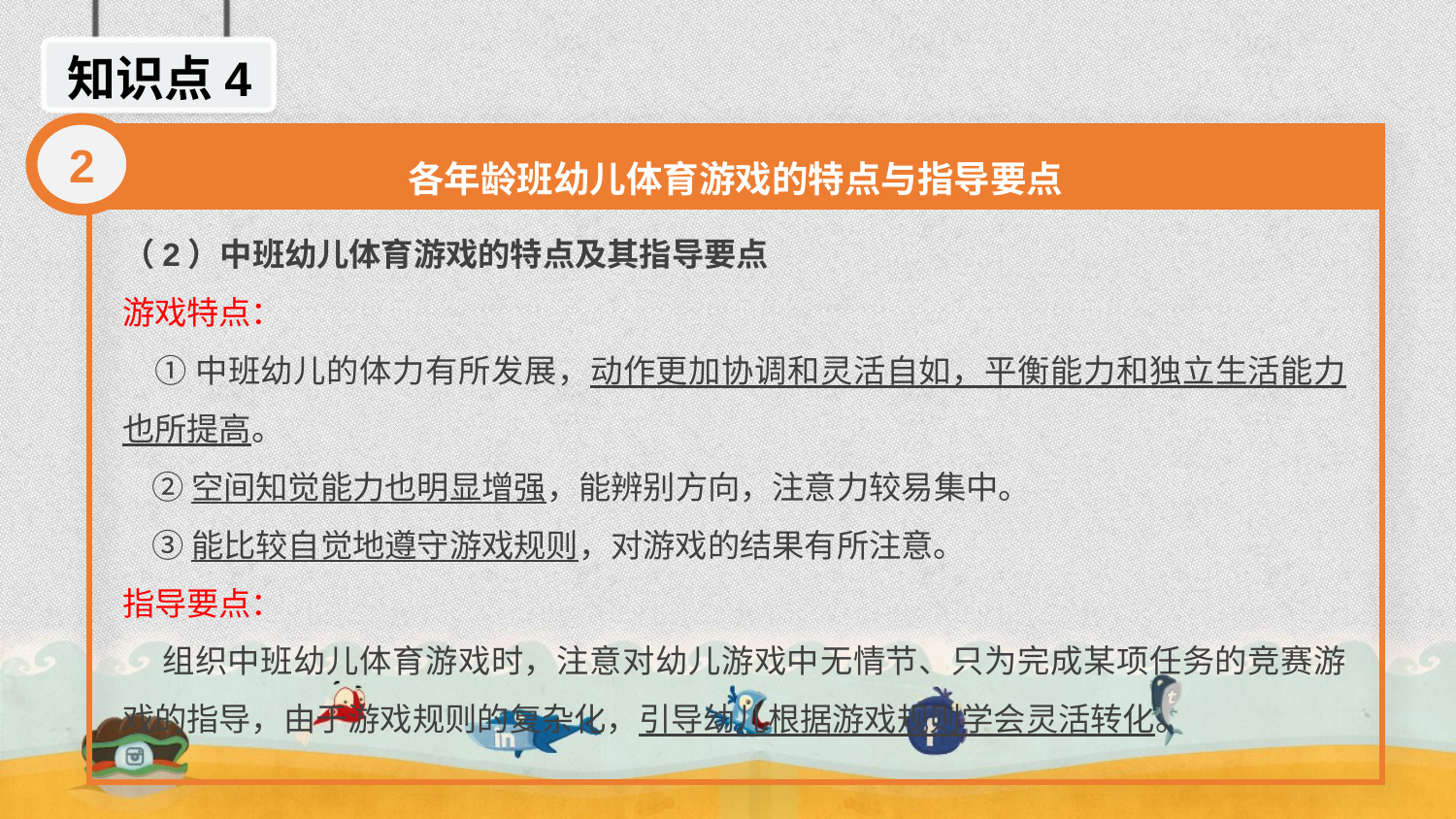

知识点4
2

各年龄班幼儿体育游戏的特点与指导要点
（2）中班幼儿体育游戏的特点及其指导要点
游戏特点：
    ①中班幼儿的体力有所发展，动作更加协调和灵活自如，平衡能力和独立生活能力也所提高。
    ②空间知觉能力也明显增强，能辨别方向，注意力较易集中。
    ③能比较自觉地遵守游戏规则，对游戏的结果有所注意。
指导要点：
    组织中班幼儿体育游戏时，注意对幼儿游戏中无情节、只为完成某项任务的竞赛游戏的指导，由于游戏规则的复杂化，引导幼儿根据游戏规则学会灵活转化。